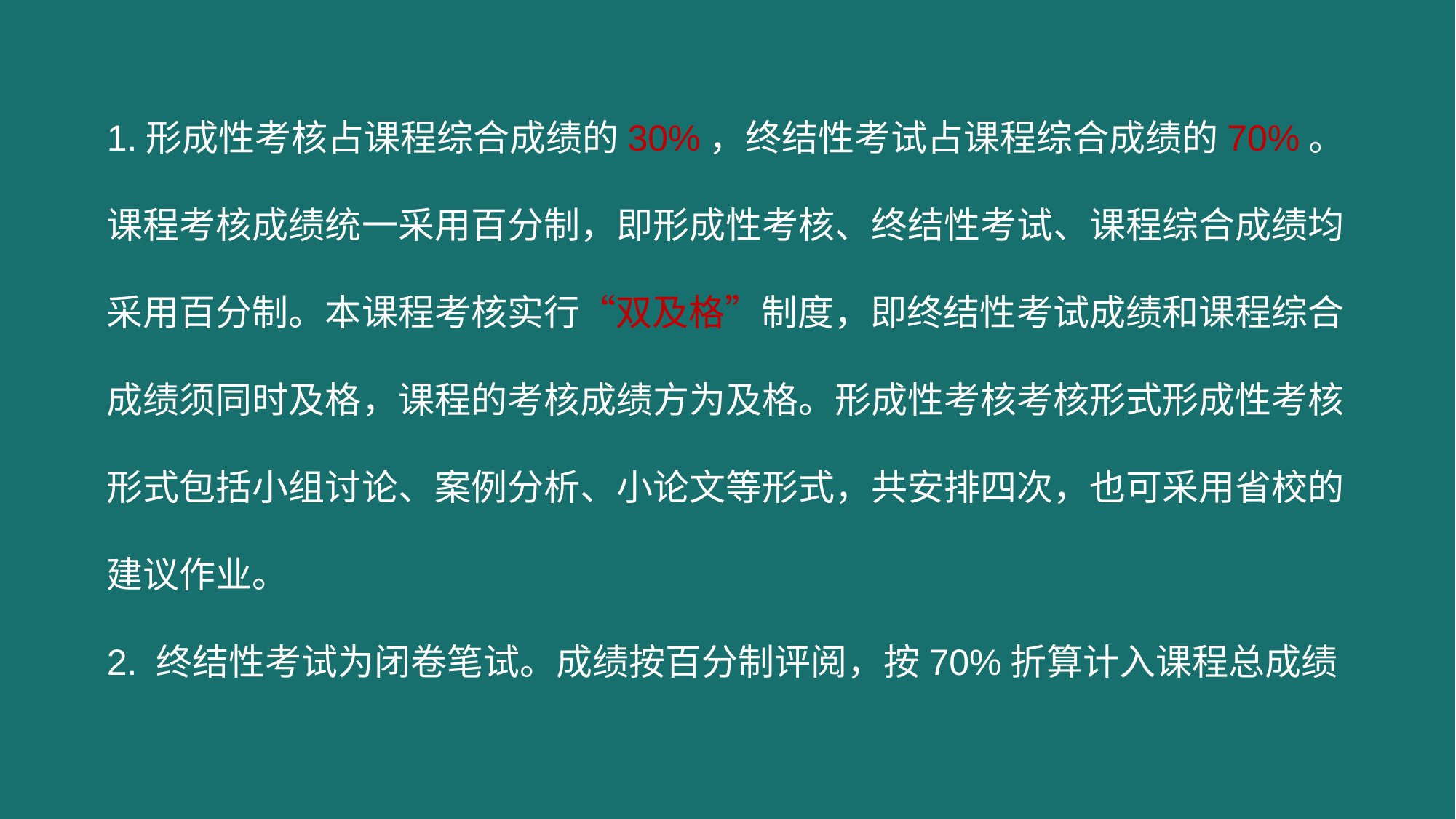

1.形成性考核占课程综合成绩的30%，终结性考试占课程综合成绩的70%。课程考核成绩统一采用百分制，即形成性考核、终结性考试、课程综合成绩均采用百分制。本课程考核实行“双及格”制度，即终结性考试成绩和课程综合成绩须同时及格，课程的考核成绩方为及格。形成性考核考核形式形成性考核形式包括小组讨论、案例分析、小论文等形式，共安排四次，也可采用省校的建议作业。
2. 终结性考试为闭卷笔试。成绩按百分制评阅，按70%折算计入课程总成绩